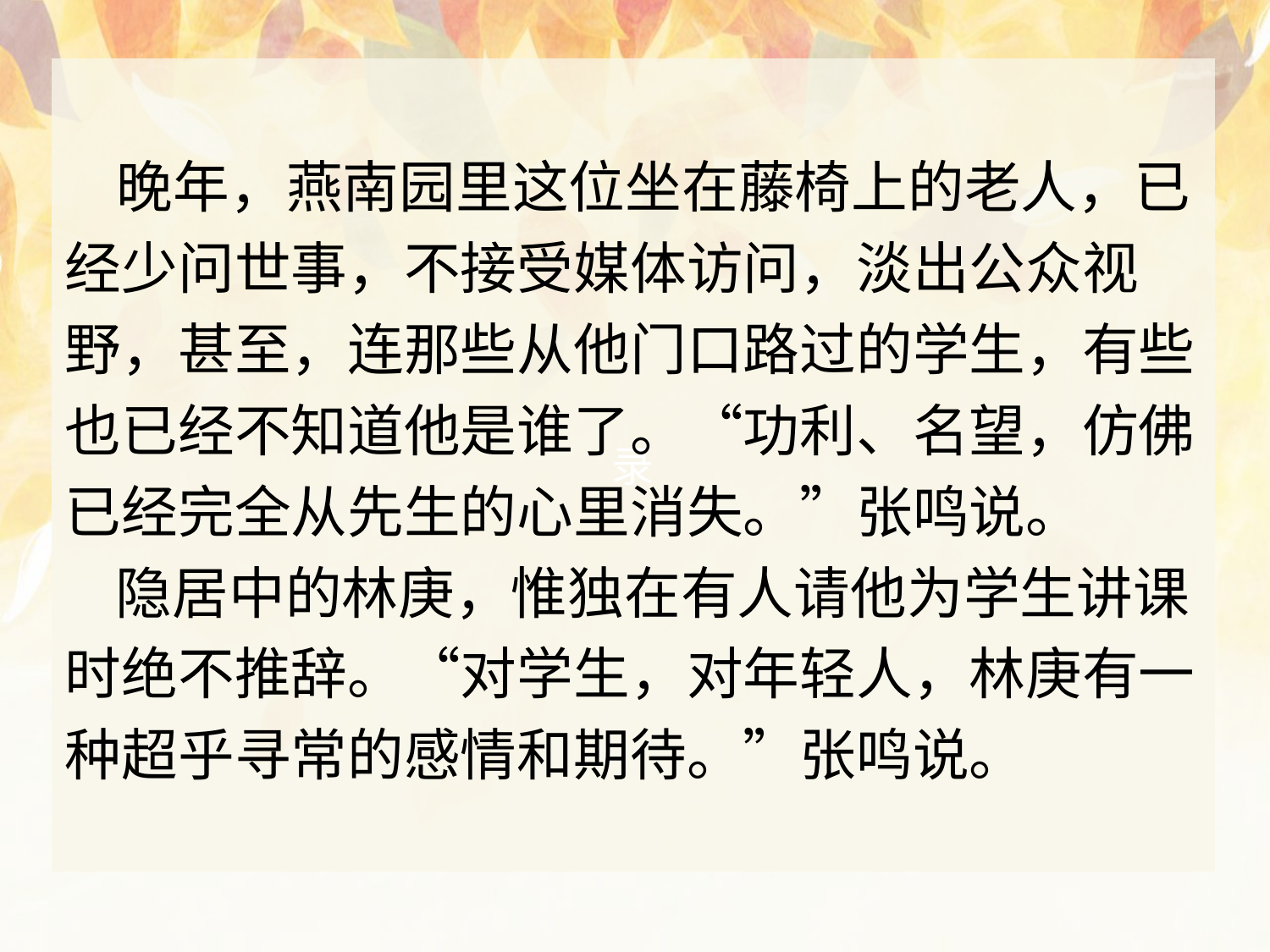

# 晚年，燕南园里这位坐在藤椅上的老人，已经少问世事，不接受媒体访问，淡出公众视野，甚至，连那些从他门口路过的学生，有些也已经不知道他是谁了。“功利、名望，仿佛已经完全从先生的心里消失。”张鸣说。 隐居中的林庚，惟独在有人请他为学生讲课时绝不推辞。“对学生，对年轻人，林庚有一种超乎寻常的感情和期待。”张鸣说。